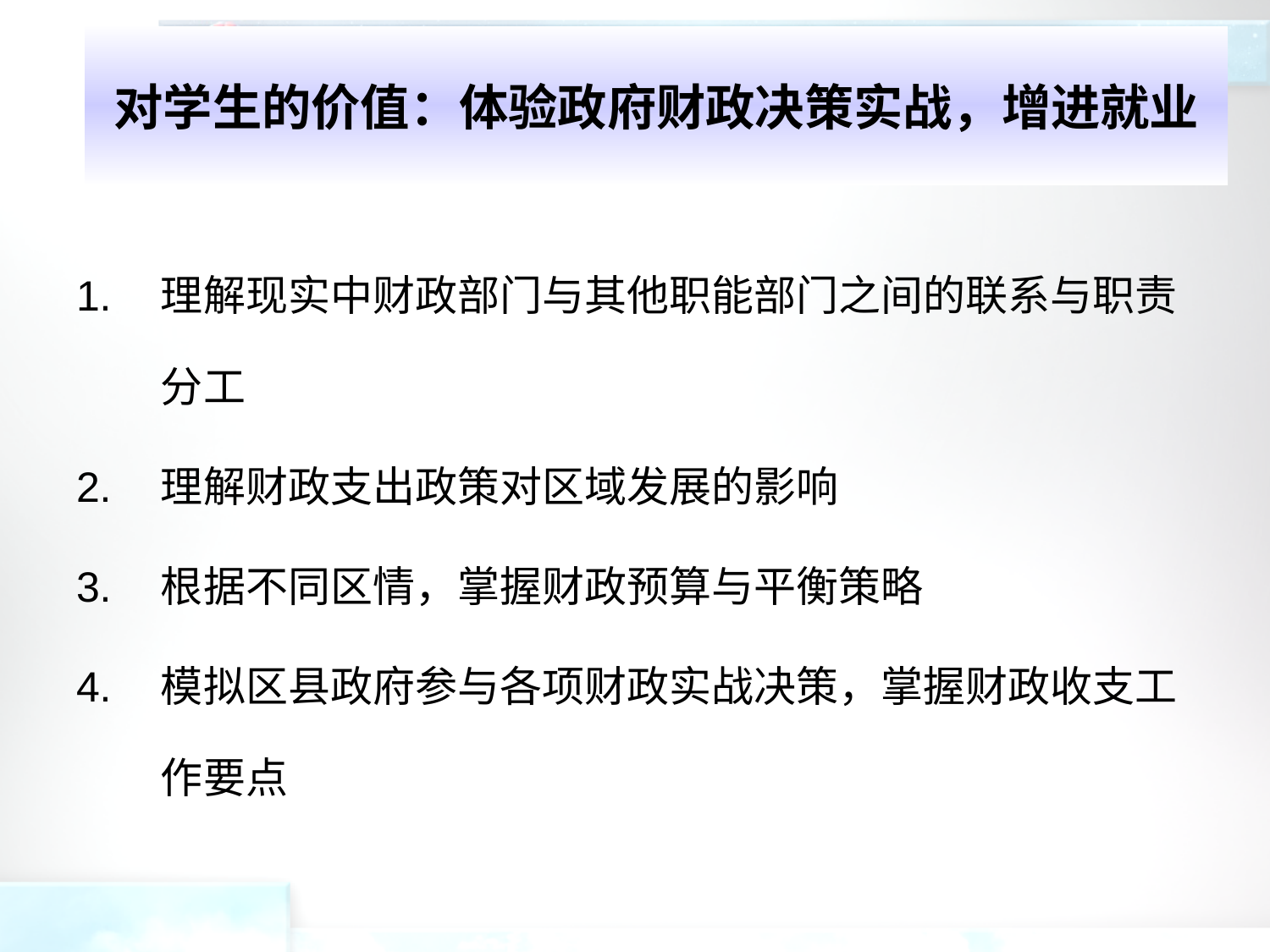

# 对学生的价值：体验政府财政决策实战，增进就业
理解现实中财政部门与其他职能部门之间的联系与职责分工
理解财政支出政策对区域发展的影响
根据不同区情，掌握财政预算与平衡策略
模拟区县政府参与各项财政实战决策，掌握财政收支工作要点